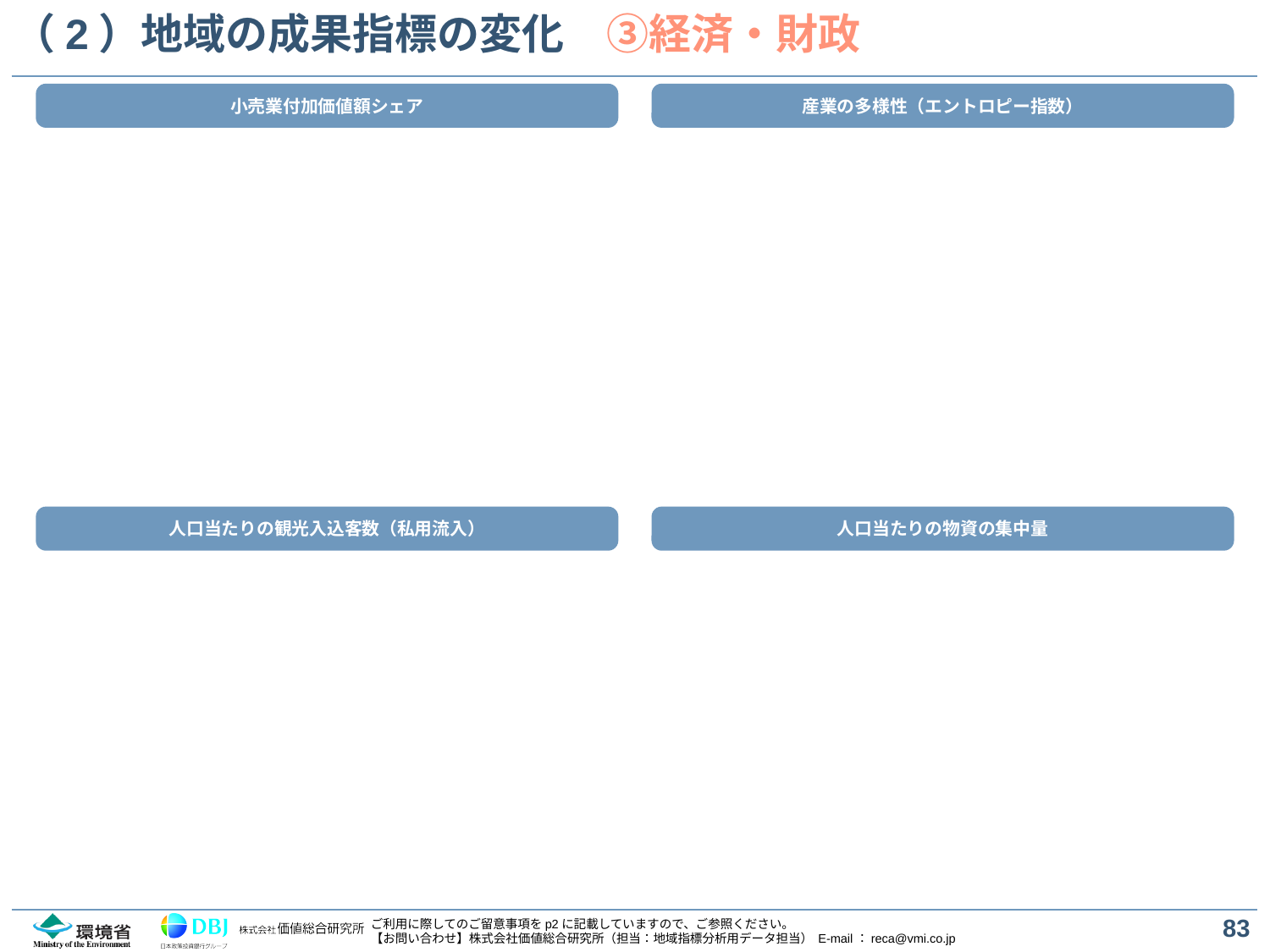

# （2）地域の成果指標の変化　③経済・財政
小売業付加価値額シェア
産業の多様性（エントロピー指数）
人口当たりの観光入込客数（私用流入）
人口当たりの物資の集中量
83